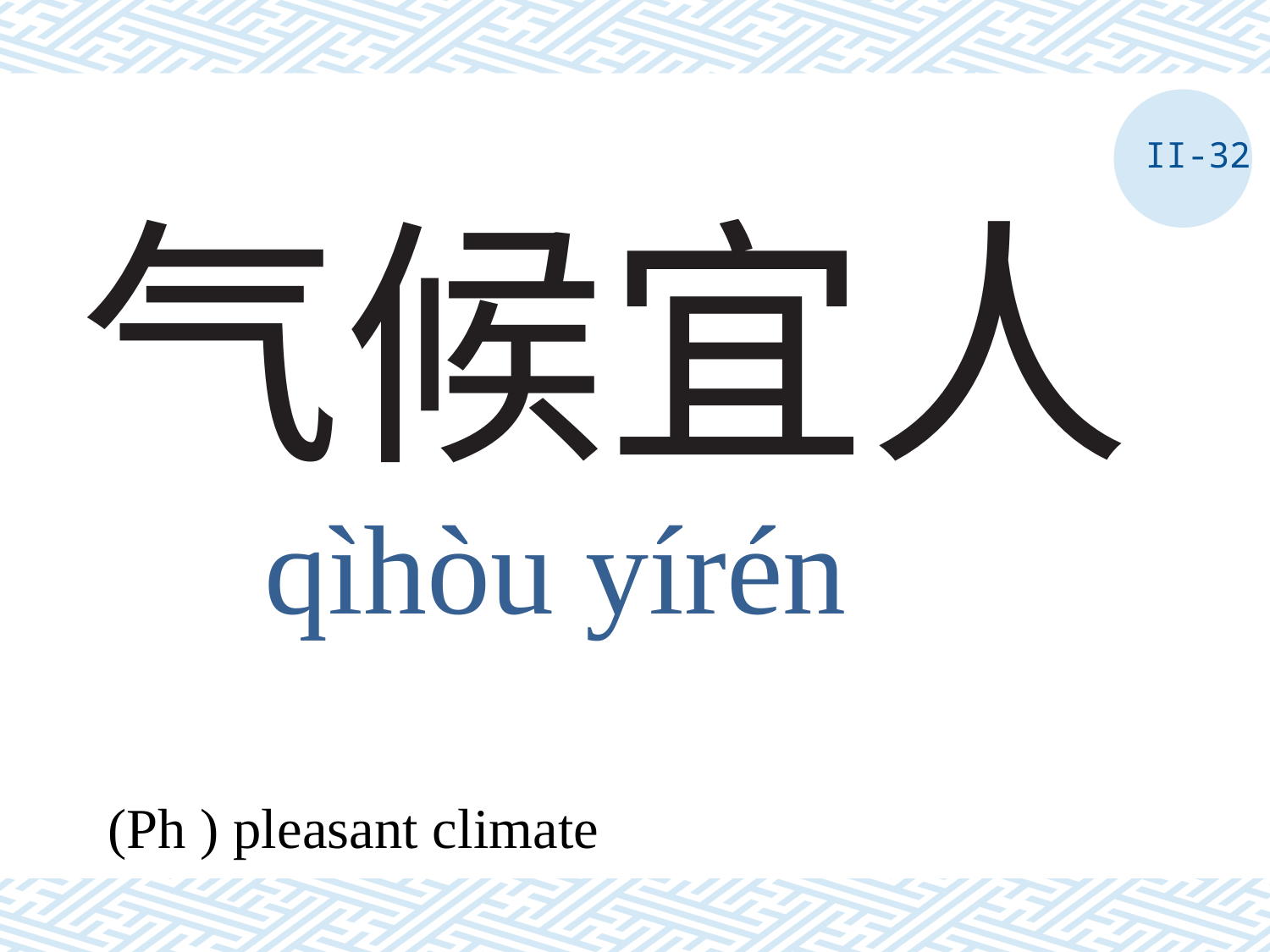

II-32

# 气候宜人
qìhòu yírén
(Ph ) pleasant climate